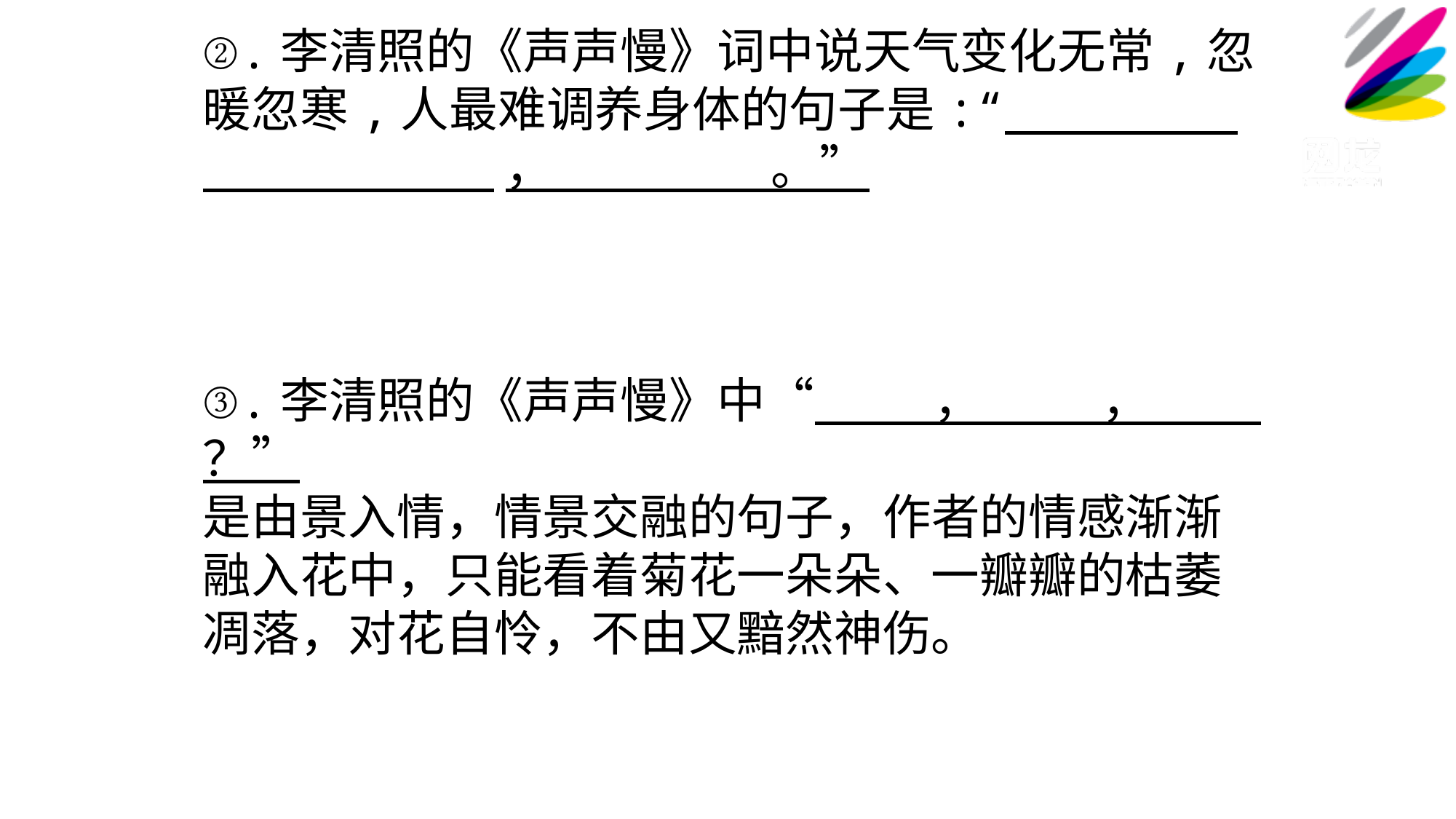

②.李清照的《声声慢》词中说天气变化无常,忽暖忽寒,人最难调养身体的句子是:“                   ，                    。”

③.李清照的《声声慢》中“           ，           ，           ？”
是由景入情，情景交融的句子，作者的情感渐渐融入花中，只能看着菊花一朵朵、一瓣瓣的枯萎凋落，对花自怜，不由又黯然神伤。